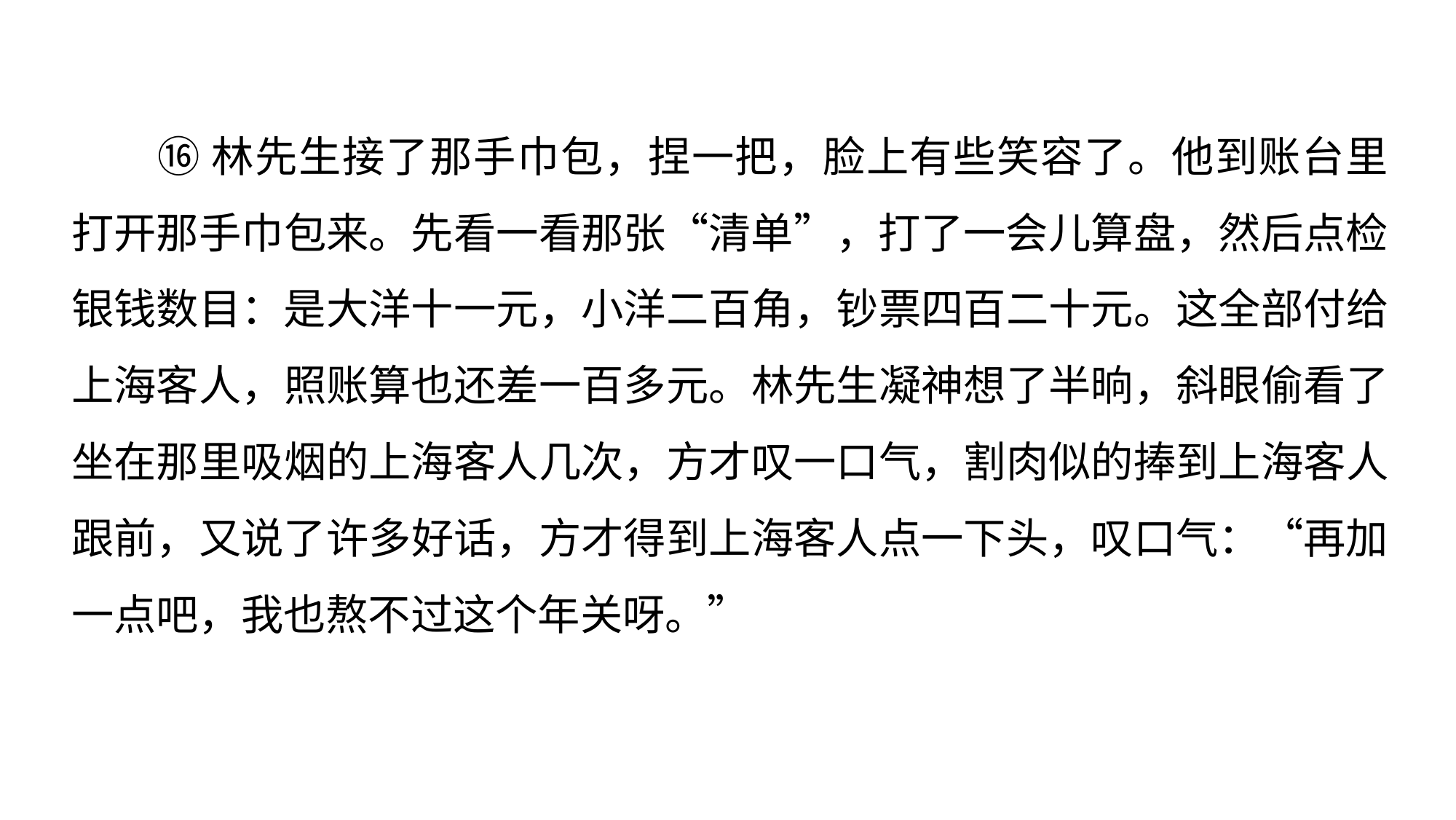

⑯林先生接了那手巾包，捏一把，脸上有些笑容了。他到账台里打开那手巾包来。先看一看那张“清单”，打了一会儿算盘，然后点检银钱数目：是大洋十一元，小洋二百角，钞票四百二十元。这全部付给上海客人，照账算也还差一百多元。林先生凝神想了半晌，斜眼偷看了坐在那里吸烟的上海客人几次，方才叹一口气，割肉似的捧到上海客人跟前，又说了许多好话，方才得到上海客人点一下头，叹口气：“再加一点吧，我也熬不过这个年关呀。”